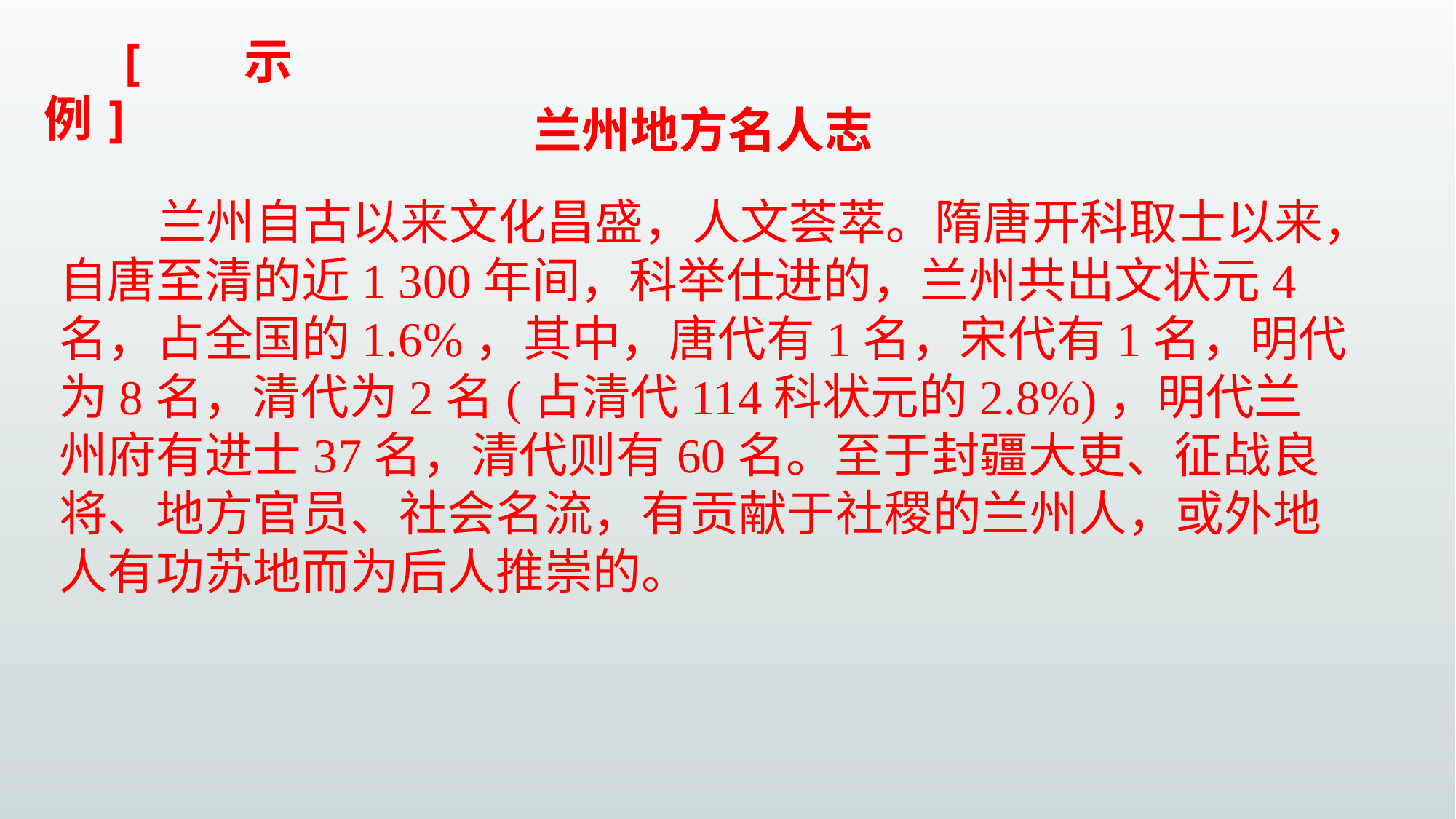

[示例]
兰州地方名人志
        兰州自古以来文化昌盛，人文荟萃。隋唐开科取士以来，自唐至清的近1 300年间，科举仕进的，兰州共出文状元4名，占全国的1.6%，其中，唐代有1名，宋代有1名，明代为8名，清代为2名(占清代114科状元的2.8%)，明代兰州府有进士37名，清代则有60名。至于封疆大吏、征战良将、地方官员、社会名流，有贡献于社稷的兰州人，或外地人有功苏地而为后人推崇的。